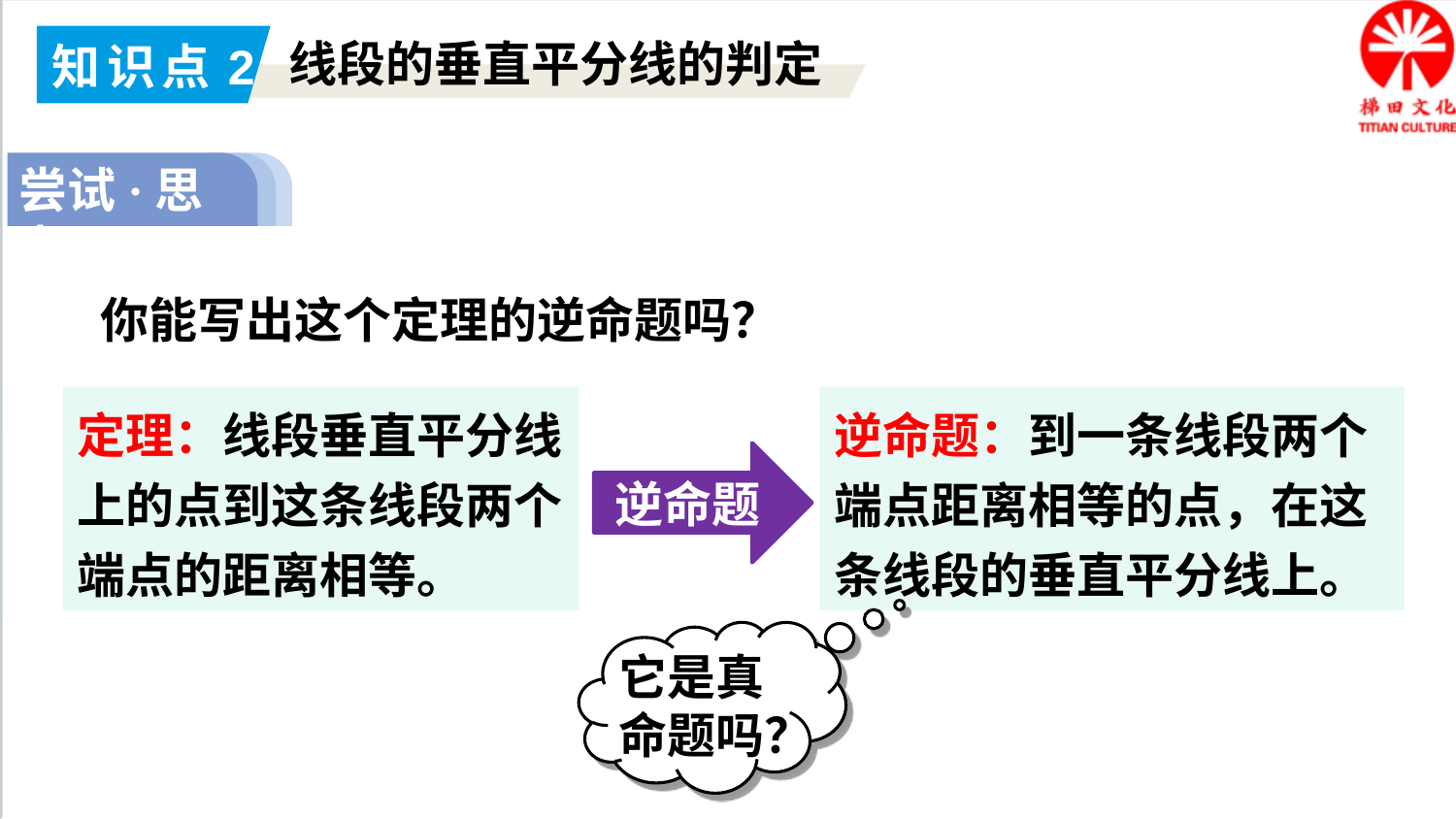

知识点2

线段的垂直平分线的判定
尝试·思考

你能写出这个定理的逆命题吗？
逆命题：到一条线段两个端点距离相等的点，在这条线段的垂直平分线上。
定理：线段垂直平分线上的点到这条线段两个端点的距离相等。
逆命题

它是真命题吗？